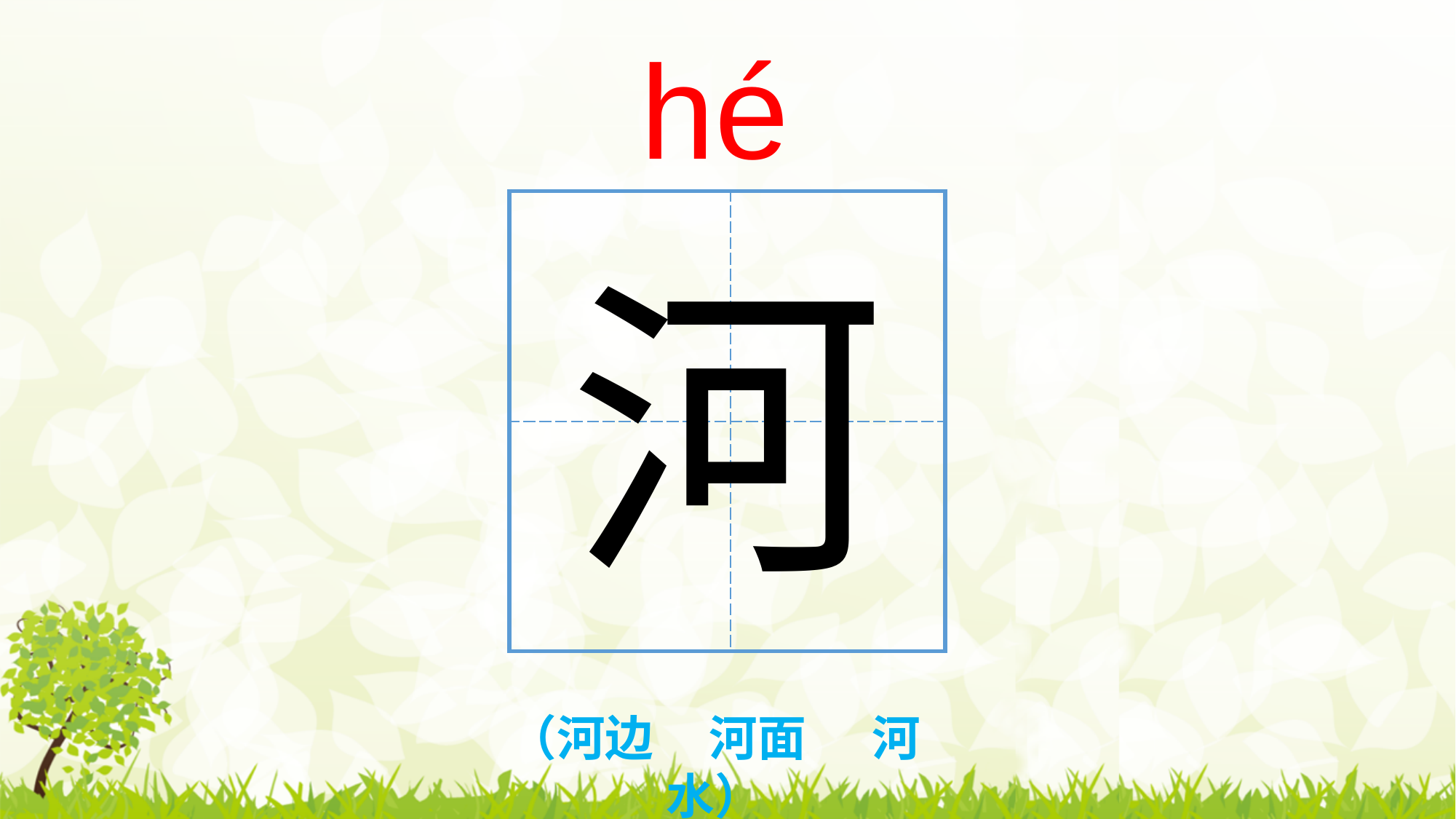

hé
|  |  |
| --- | --- |
|  |  |
河
（河边     河面      河水）